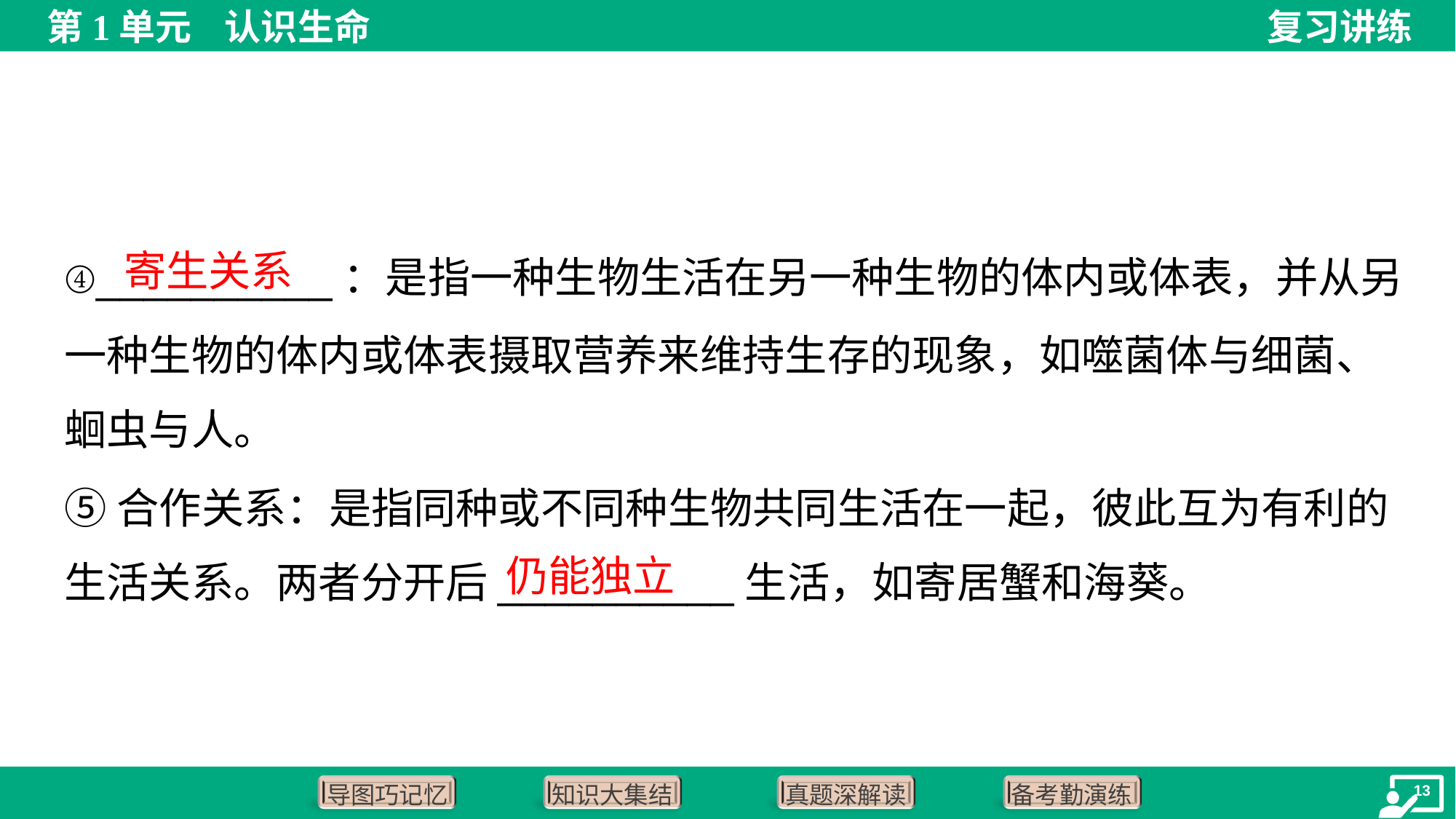

寄生关系
④__________：是指一种生物生活在另一种生物的体内或体表，并从另
一种生物的体内或体表摄取营养来维持生存的现象，如噬菌体与细菌、
蛔虫与人。
⑤合作关系：是指同种或不同种生物共同生活在一起，彼此互为有利的
生活关系。两者分开后__________生活，如寄居蟹和海葵。
仍能独立